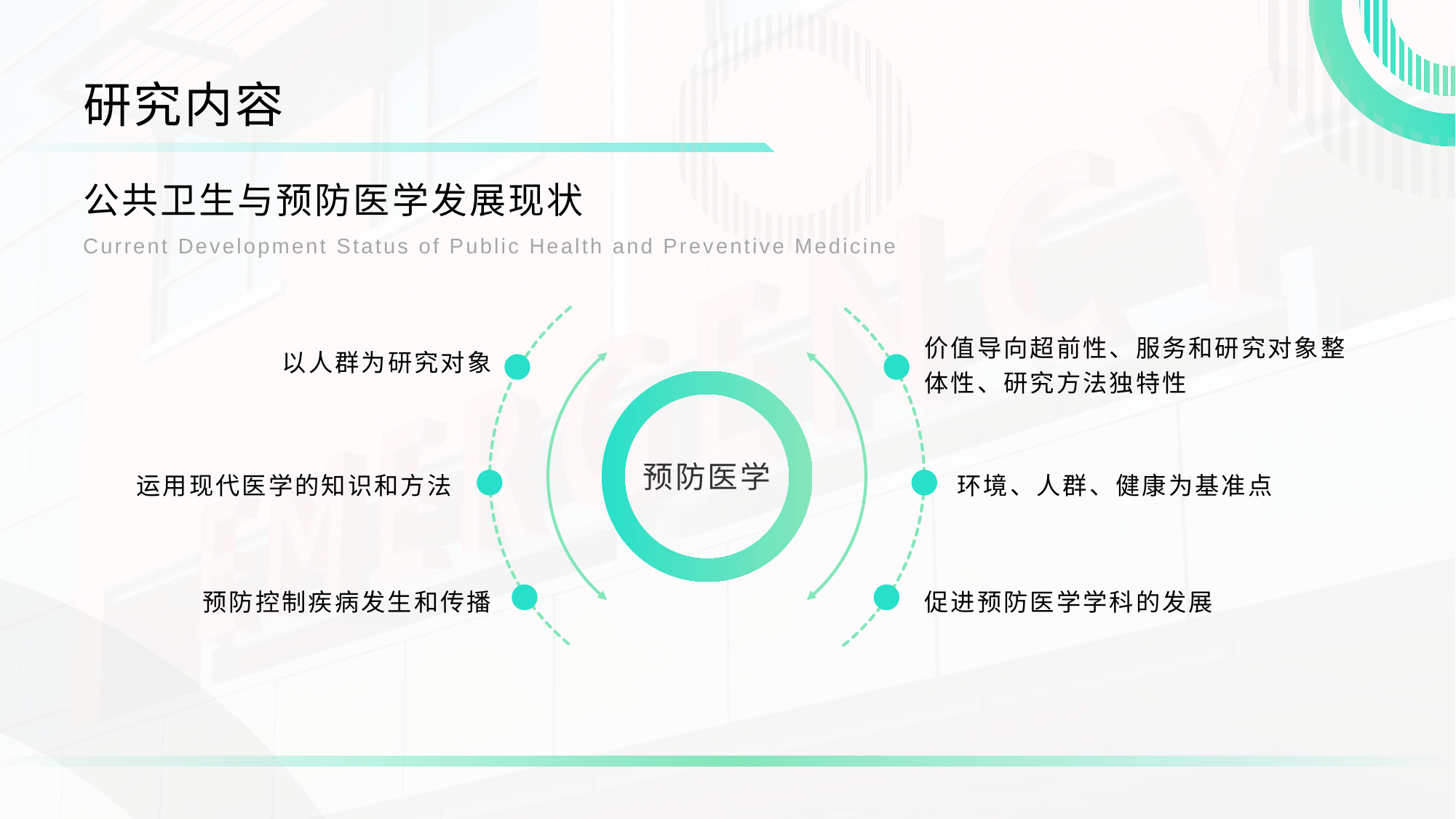

研究内容
公共卫生与预防医学发展现状
Current Development Status of Public Health and Preventive Medicine

预防医学
价值导向超前性、服务和研究对象整体性、研究方法独特性
以人群为研究对象
运用现代医学的知识和方法
环境、人群、健康为基准点

预防控制疾病发生和传播
促进预防医学学科的发展